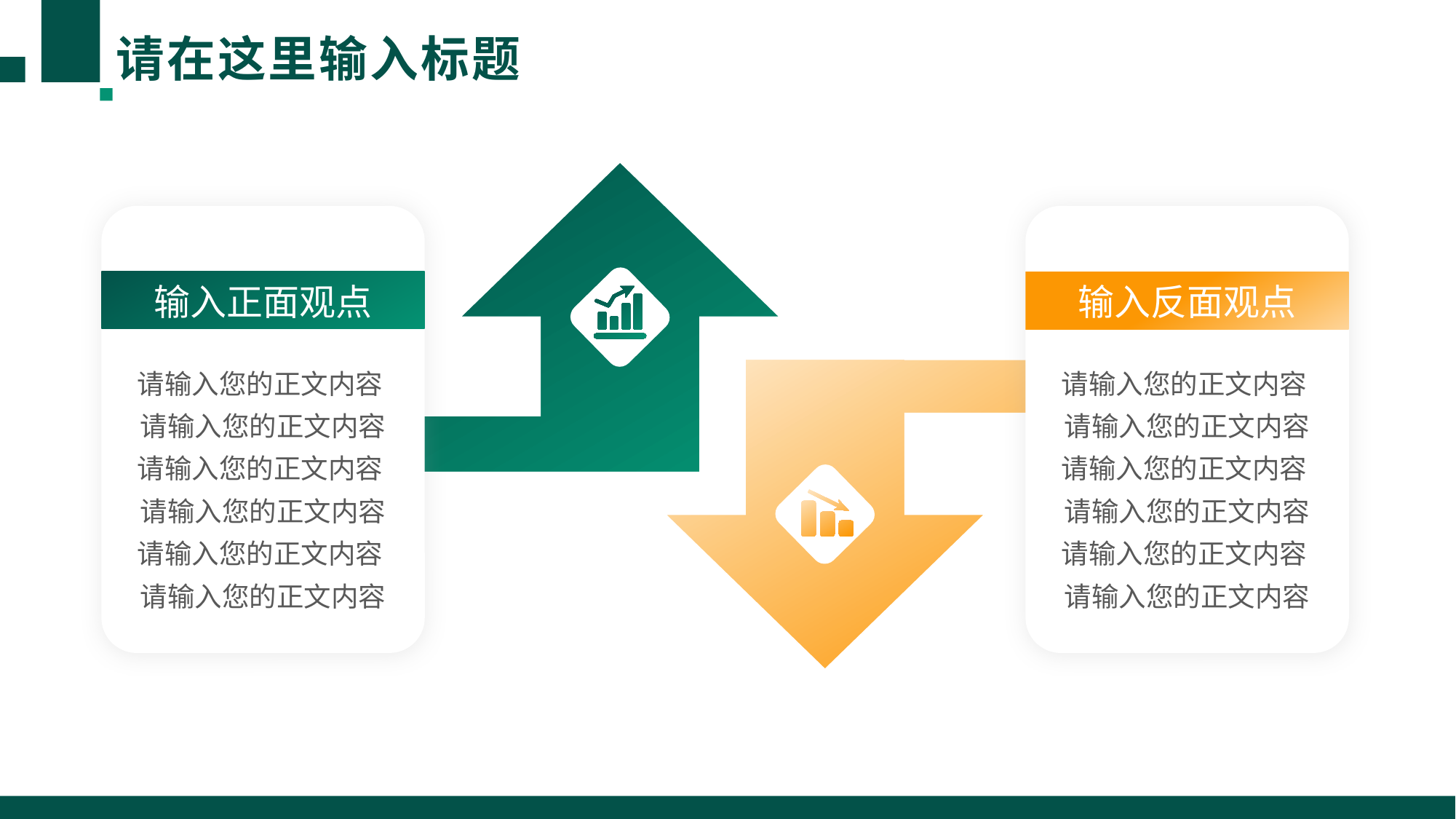

# 请在这里输入标题

输入正面观点
输入反面观点

请输入您的正文内容
请输入您的正文内容
请输入您的正文内容
请输入您的正文内容
请输入您的正文内容
请输入您的正文内容
请输入您的正文内容
请输入您的正文内容
请输入您的正文内容
请输入您的正文内容
请输入您的正文内容
请输入您的正文内容